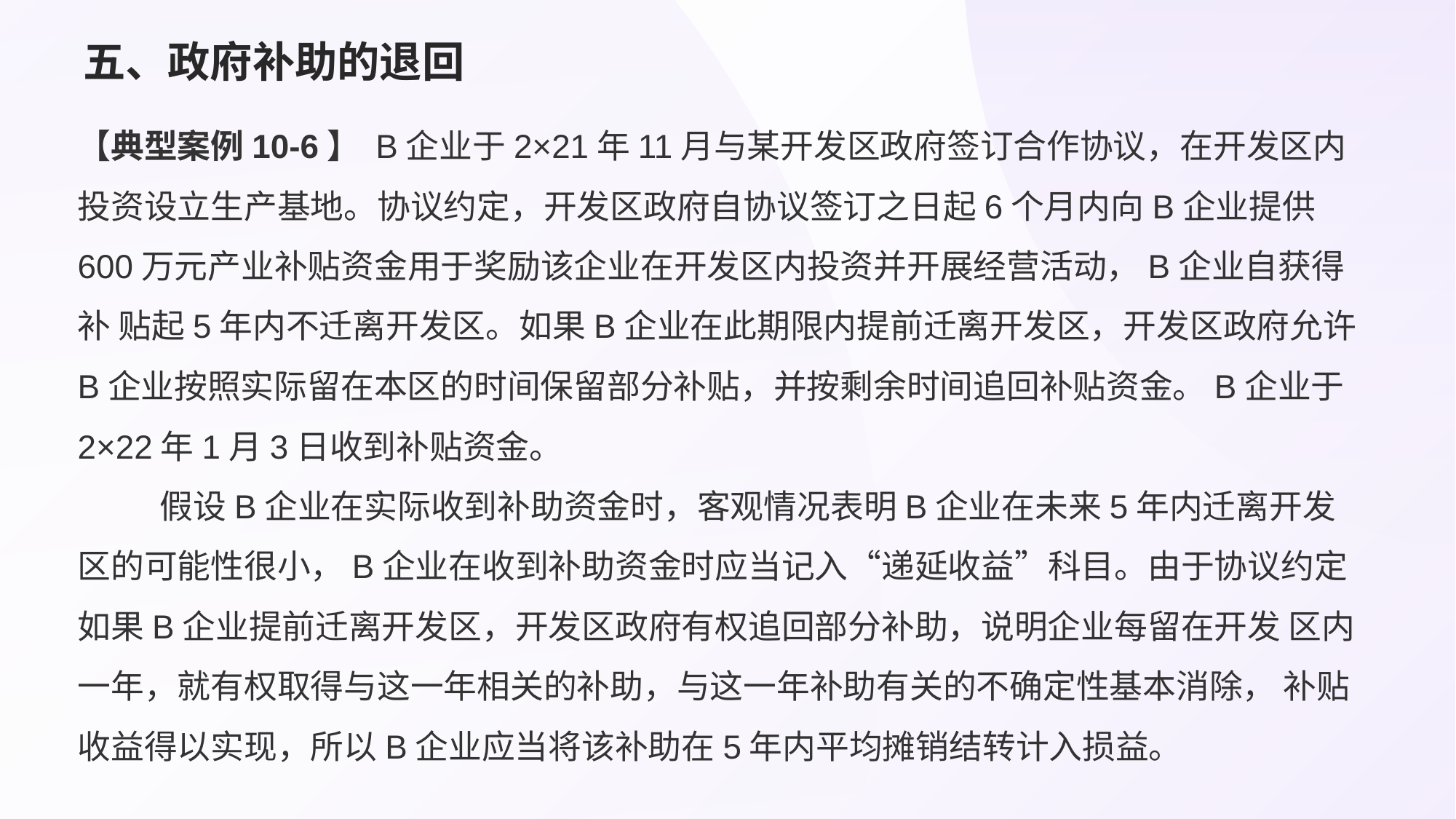

# 五、政府补助的退回
【典型案例10-6】 B企业于2×21年11月与某开发区政府签订合作协议，在开发区内投资设立生产基地。协议约定，开发区政府自协议签订之日起6个月内向B企业提供600万元产业补贴资金用于奖励该企业在开发区内投资并开展经营活动，B企业自获得补 贴起5年内不迁离开发区。如果B企业在此期限内提前迁离开发区，开发区政府允许B企业按照实际留在本区的时间保留部分补贴，并按剩余时间追回补贴资金。B企业于2×22年1月3日收到补贴资金。
 假设B企业在实际收到补助资金时，客观情况表明B企业在未来5年内迁离开发区的可能性很小，B企业在收到补助资金时应当记入“递延收益”科目。由于协议约定如果B企业提前迁离开发区，开发区政府有权追回部分补助，说明企业每留在开发 区内一年，就有权取得与这一年相关的补助，与这一年补助有关的不确定性基本消除， 补贴收益得以实现，所以B企业应当将该补助在5年内平均摊销结转计入损益。